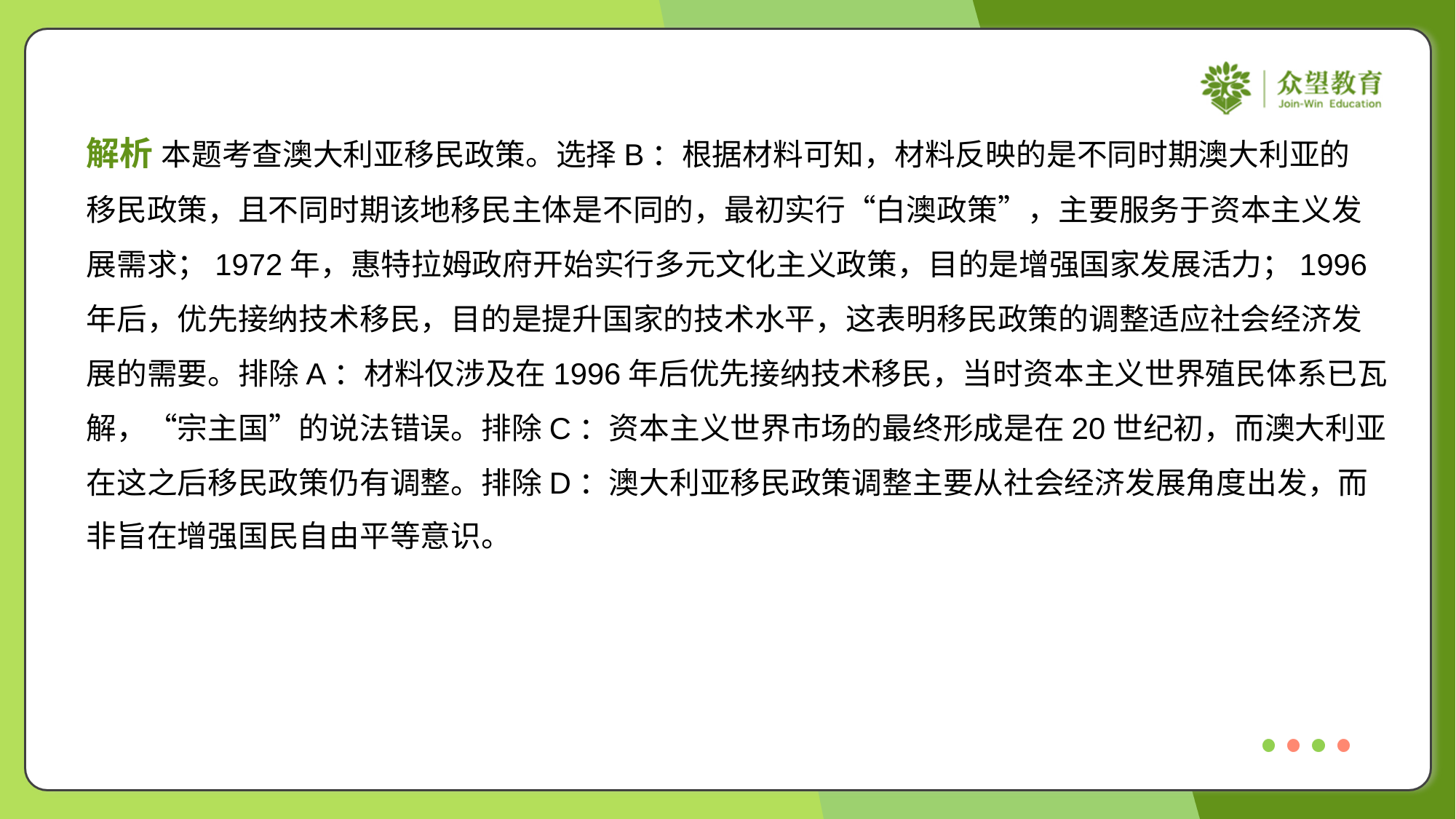

解析 本题考查澳大利亚移民政策。选择B：根据材料可知，材料反映的是不同时期澳大利亚的
移民政策，且不同时期该地移民主体是不同的，最初实行“白澳政策”，主要服务于资本主义发
展需求；1972年，惠特拉姆政府开始实行多元文化主义政策，目的是增强国家发展活力；1996
年后，优先接纳技术移民，目的是提升国家的技术水平，这表明移民政策的调整适应社会经济发
展的需要。排除A：材料仅涉及在1996年后优先接纳技术移民，当时资本主义世界殖民体系已瓦
解，“宗主国”的说法错误。排除C：资本主义世界市场的最终形成是在20世纪初，而澳大利亚
在这之后移民政策仍有调整。排除D：澳大利亚移民政策调整主要从社会经济发展角度出发，而
非旨在增强国民自由平等意识。